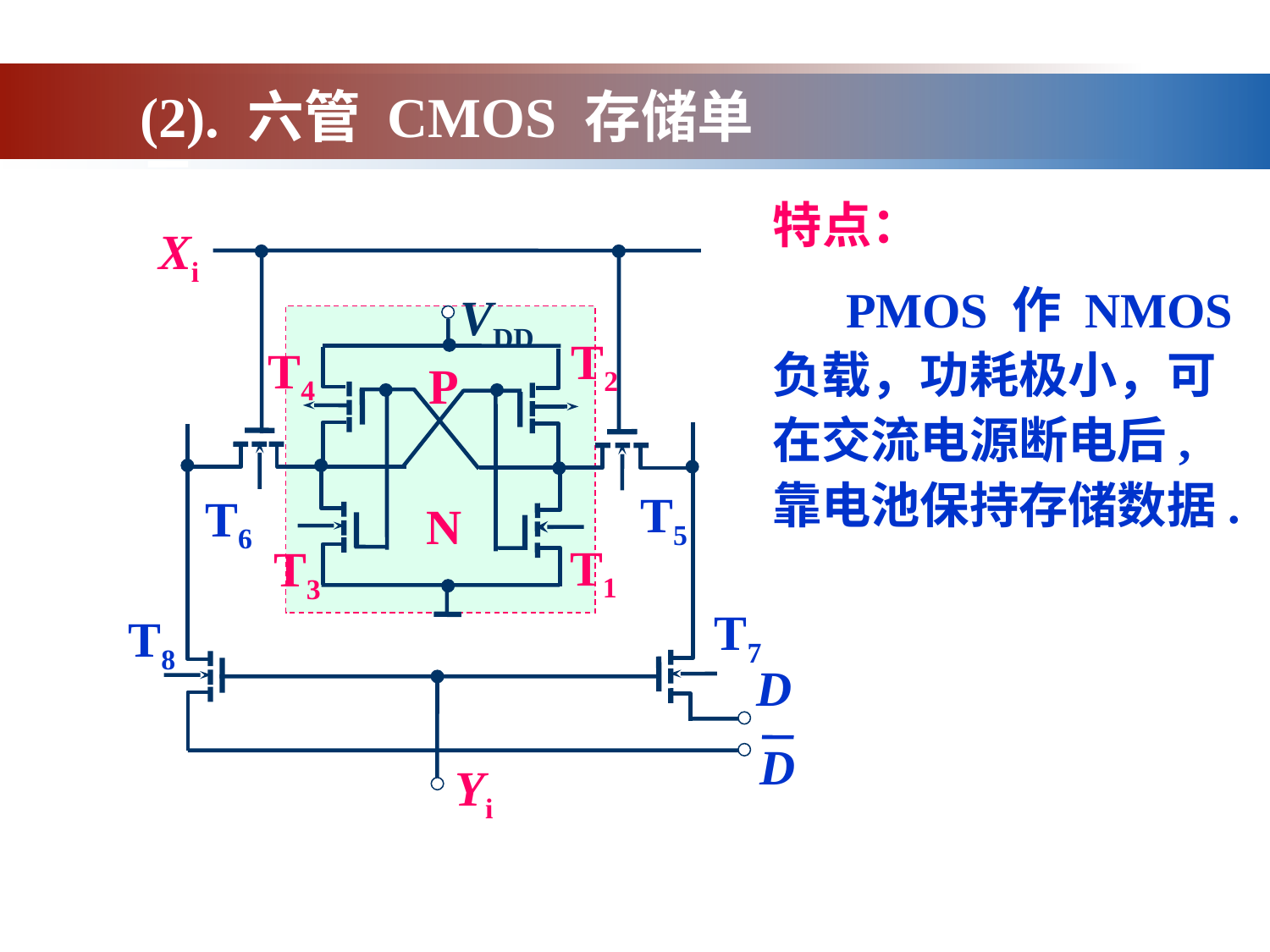

(2). 六管 CMOS 存储单元
特点：
Xi

VDD

T2
T4

T5
T6

T1
T3

T7
T8

D

D

Yi

      PMOS 作 NMOS负载，功耗极小，可在交流电源断电后,靠电池保持存储数据.

P
N